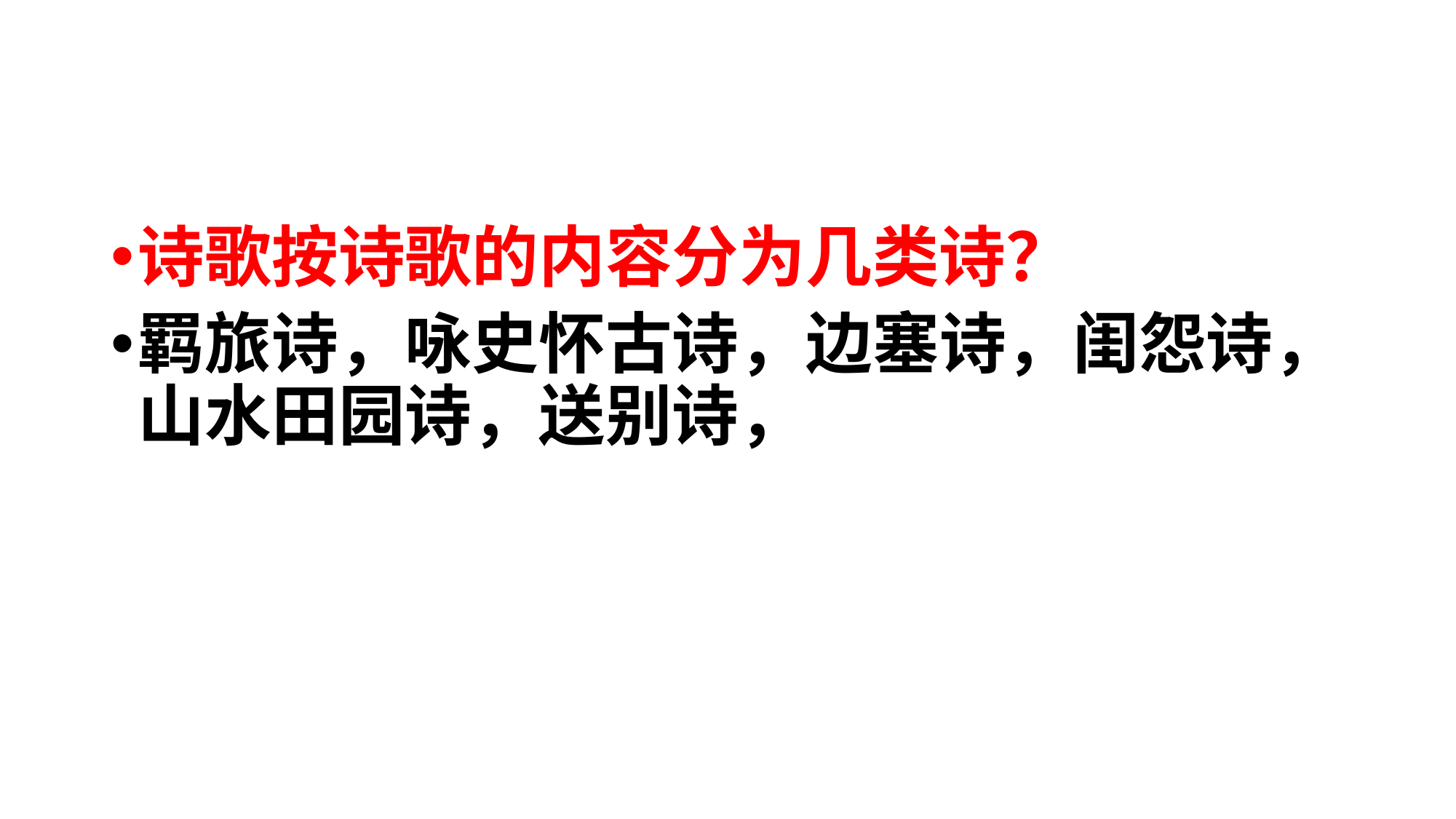

#
诗歌按诗歌的内容分为几类诗？
羁旅诗，咏史怀古诗，边塞诗，闺怨诗，山水田园诗，送别诗，